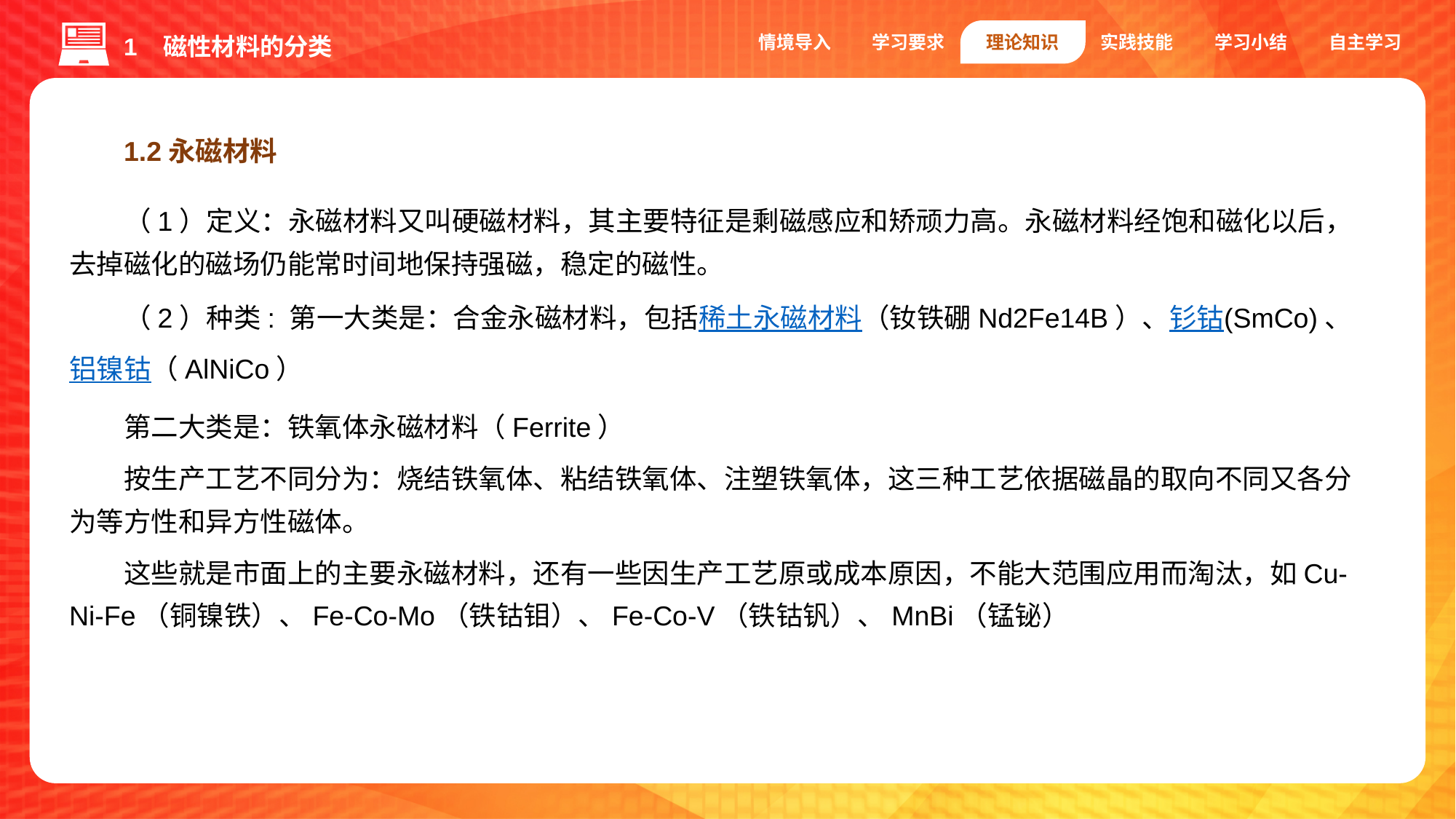

情境导入
学习要求
理论知识
实践技能
学习小结
自主学习

1   磁性材料的分类
1.2永磁材料
（1）定义：永磁材料又叫硬磁材料，其主要特征是剩磁感应和矫顽力高。永磁材料经饱和磁化以后，去掉磁化的磁场仍能常时间地保持强磁，稳定的磁性。
（2）种类: 第一大类是：合金永磁材料，包括稀土永磁材料（钕铁硼Nd2Fe14B）、钐钴(SmCo)、铝镍钴（AlNiCo）
第二大类是：铁氧体永磁材料（Ferrite）
按生产工艺不同分为：烧结铁氧体、粘结铁氧体、注塑铁氧体，这三种工艺依据磁晶的取向不同又各分为等方性和异方性磁体。
这些就是市面上的主要永磁材料，还有一些因生产工艺原或成本原因，不能大范围应用而淘汰，如Cu-Ni-Fe（铜镍铁）、Fe-Co-Mo（铁钴钼）、Fe-Co-V（铁钴钒）、MnBi（锰铋）